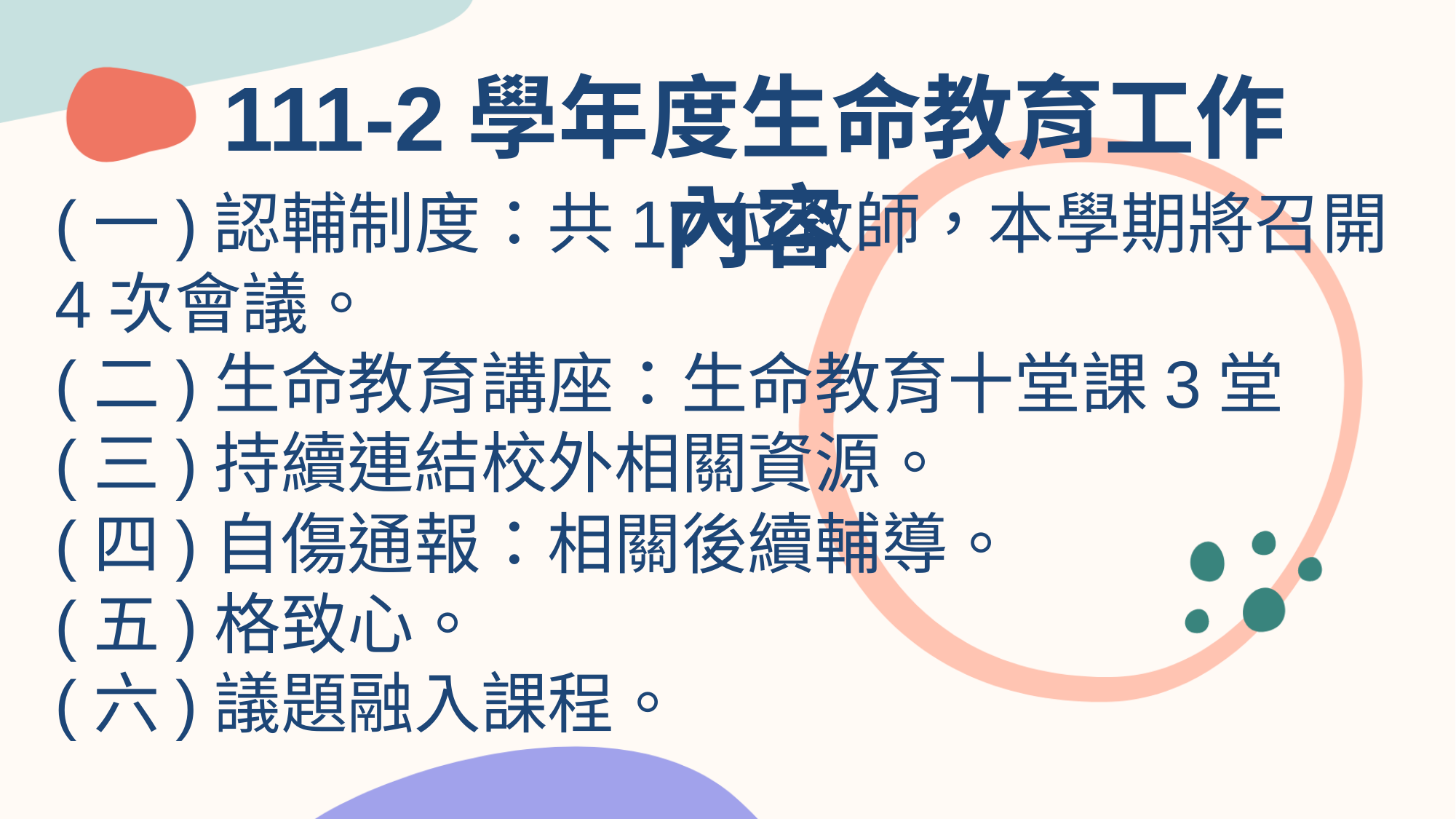

111-2學年度生命教育工作內容
(一)認輔制度：共17位教師，本學期將召開4次會議。
(二)生命教育講座：生命教育十堂課3堂
(三)持續連結校外相關資源。
(四)自傷通報：相關後續輔導。
(五)格致心。
(六)議題融入課程。
延时符